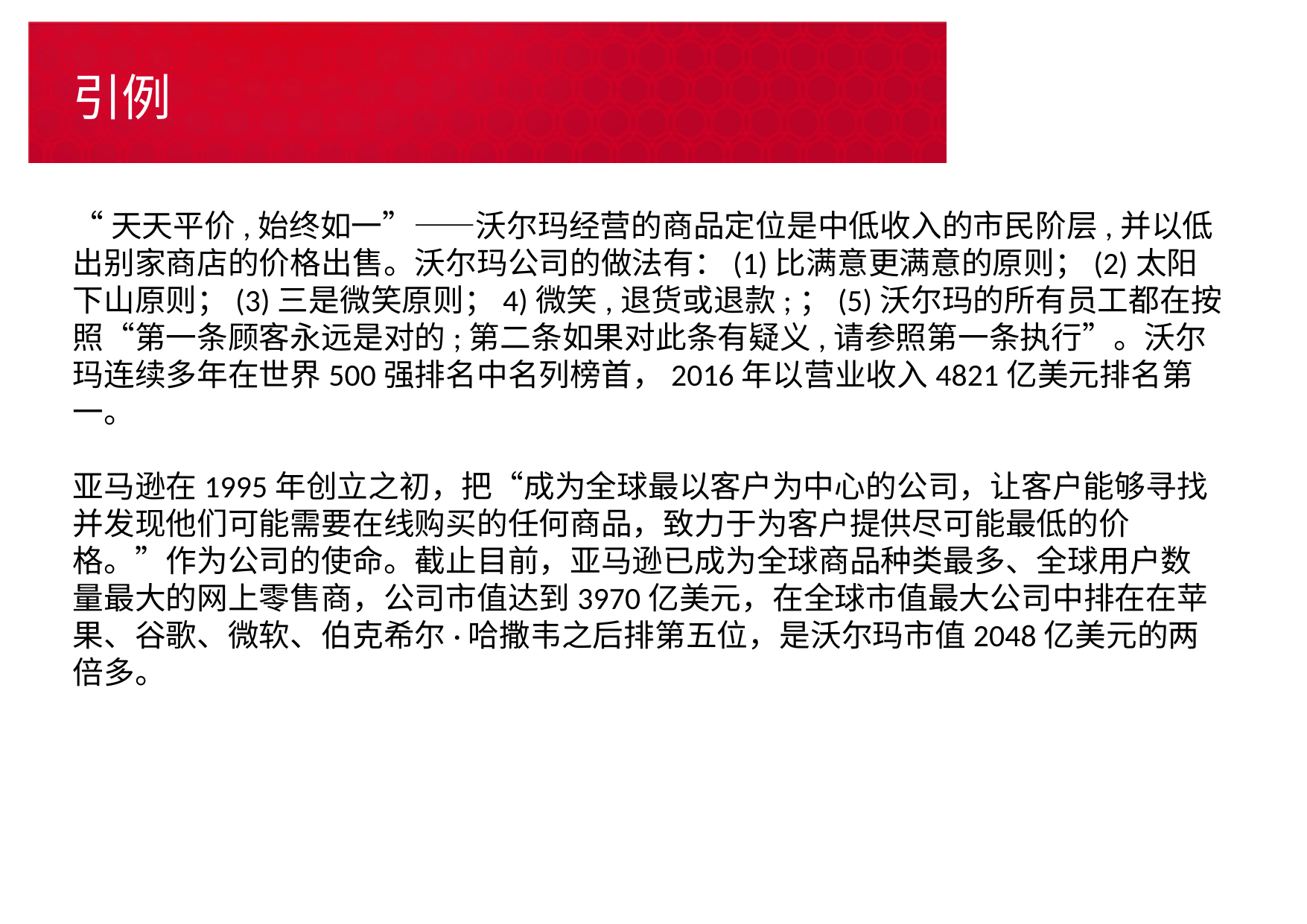

# 引例
“天天平价,始终如一”——沃尔玛经营的商品定位是中低收入的市民阶层,并以低出别家商店的价格出售。沃尔玛公司的做法有：(1)比满意更满意的原则；(2)太阳下山原则；(3)三是微笑原则；4)微笑,退货或退款;；(5)沃尔玛的所有员工都在按照“第一条顾客永远是对的;第二条如果对此条有疑义,请参照第一条执行”。沃尔玛连续多年在世界500强排名中名列榜首，2016年以营业收入4821亿美元排名第一。
亚马逊在1995年创立之初，把“成为全球最以客户为中心的公司，让客户能够寻找并发现他们可能需要在线购买的任何商品，致力于为客户提供尽可能最低的价格。”作为公司的使命。截止目前，亚马逊已成为全球商品种类最多、全球用户数量最大的网上零售商，公司市值达到3970亿美元，在全球市值最大公司中排在在苹果、谷歌、微软、伯克希尔·哈撒韦之后排第五位，是沃尔玛市值2048亿美元的两倍多。